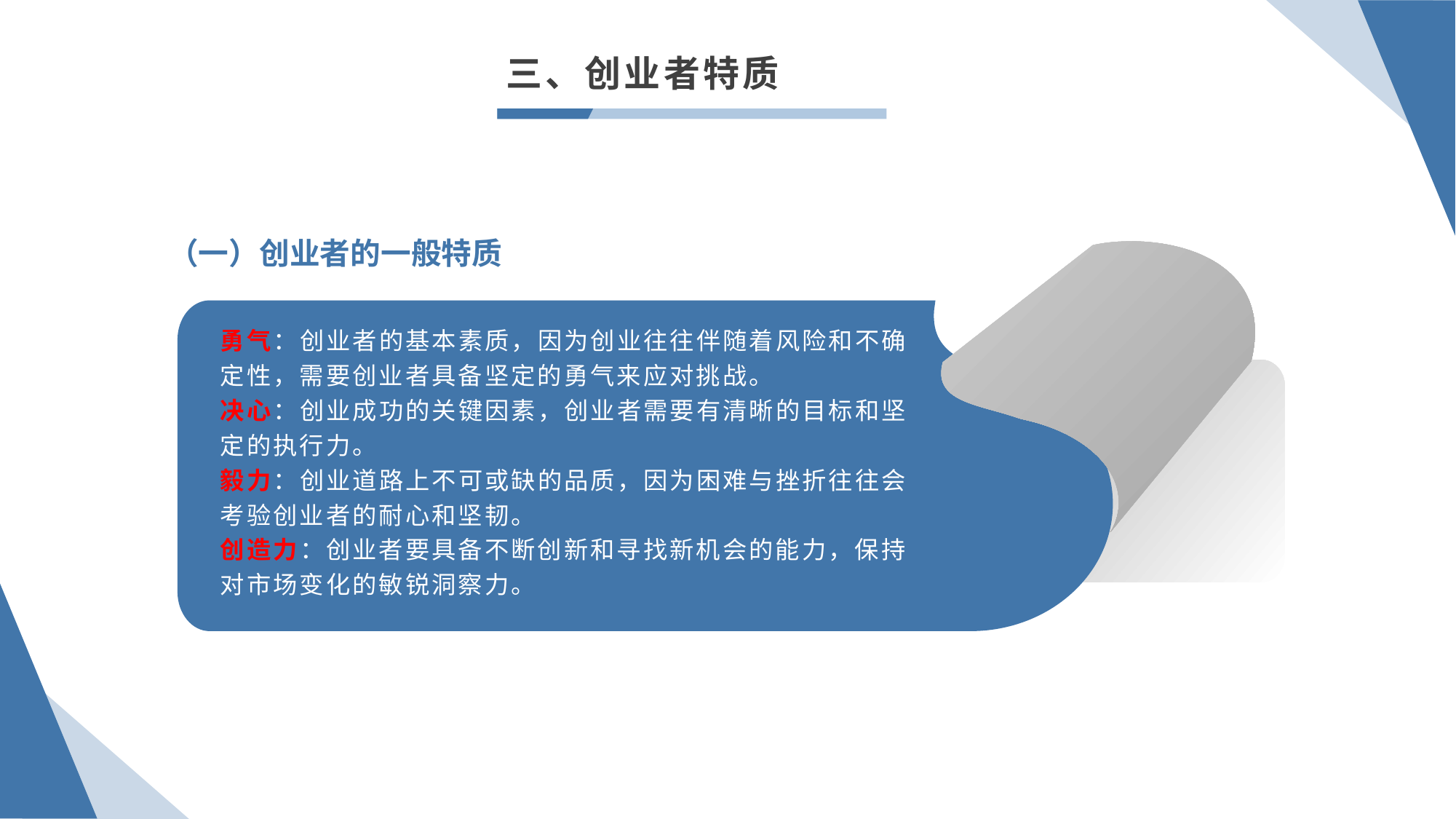

三、创业者特质

 （一）创业者的一般特质

勇气：创业者的基本素质，因为创业往往伴随着风险和不确定性，需要创业者具备坚定的勇气来应对挑战。
决心：创业成功的关键因素，创业者需要有清晰的目标和坚定的执行力。
毅力：创业道路上不可或缺的品质，因为困难与挫折往往会考验创业者的耐心和坚韧。
创造力：创业者要具备不断创新和寻找新机会的能力，保持对市场变化的敏锐洞察力。